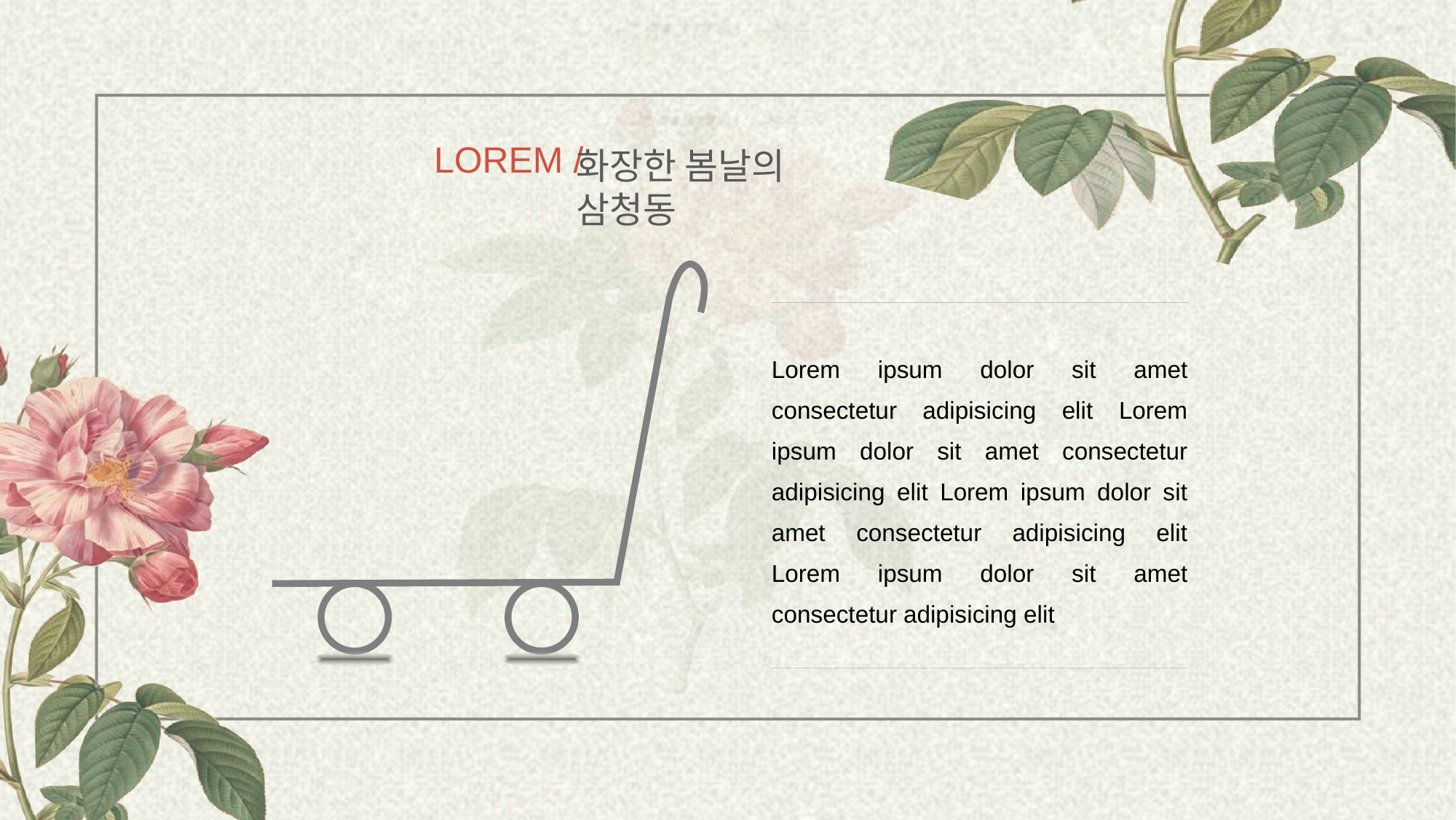

LOREM /
화장한 봄날의 삼청동

Lorem ipsum dolor sit amet consectetur adipisicing elit Lorem ipsum dolor sit amet consectetur adipisicing elit Lorem ipsum dolor sit amet consectetur adipisicing elit Lorem ipsum dolor sit amet consectetur adipisicing elit